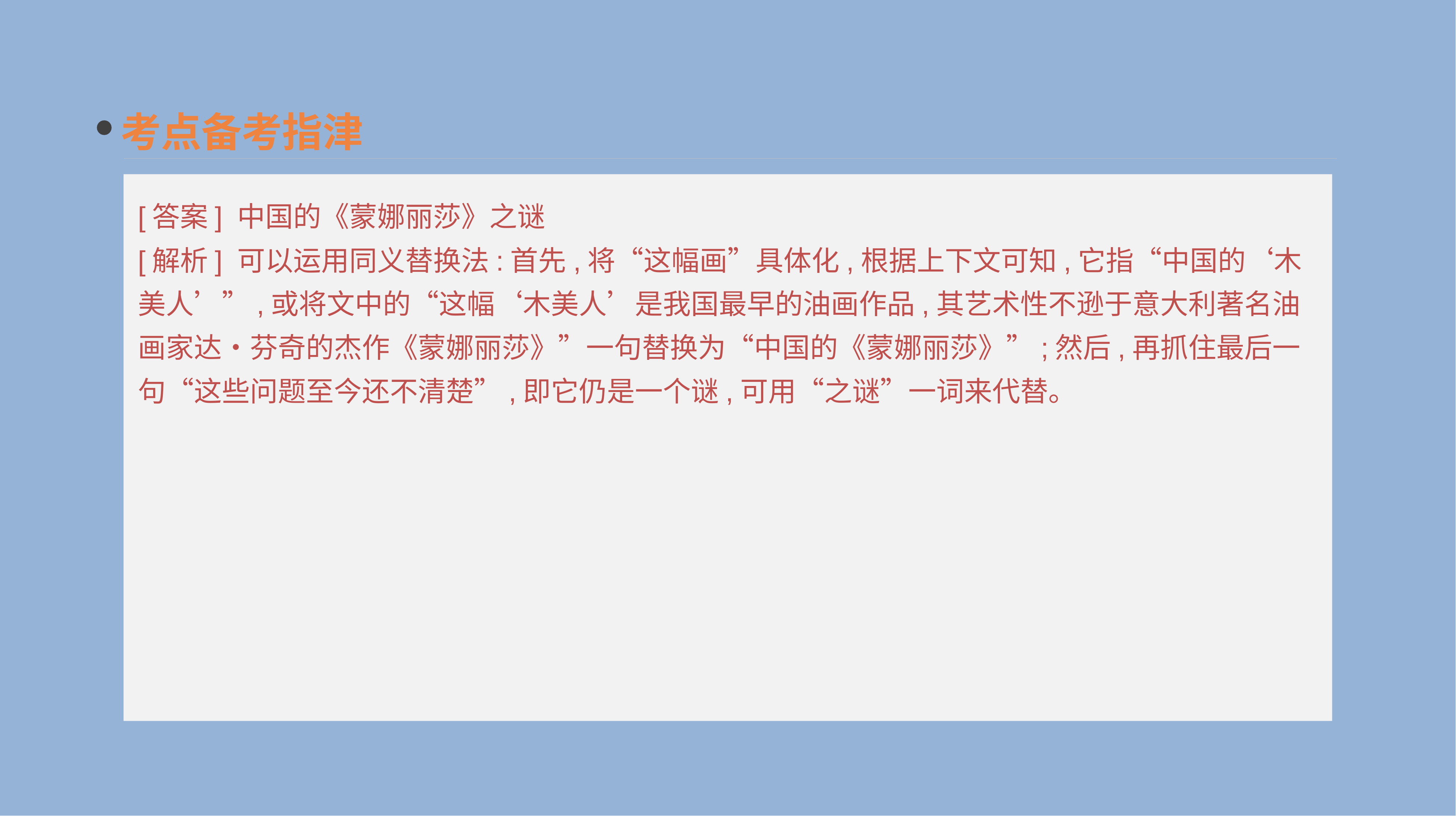

考点备考指津

[答案] 中国的《蒙娜丽莎》之谜
[解析] 可以运用同义替换法:首先,将“这幅画”具体化,根据上下文可知,它指“中国的‘木美人’”,或将文中的“这幅‘木美人’是我国最早的油画作品,其艺术性不逊于意大利著名油画家达•芬奇的杰作《蒙娜丽莎》”一句替换为“中国的《蒙娜丽莎》”;然后,再抓住最后一句“这些问题至今还不清楚”,即它仍是一个谜,可用“之谜”一词来代替。